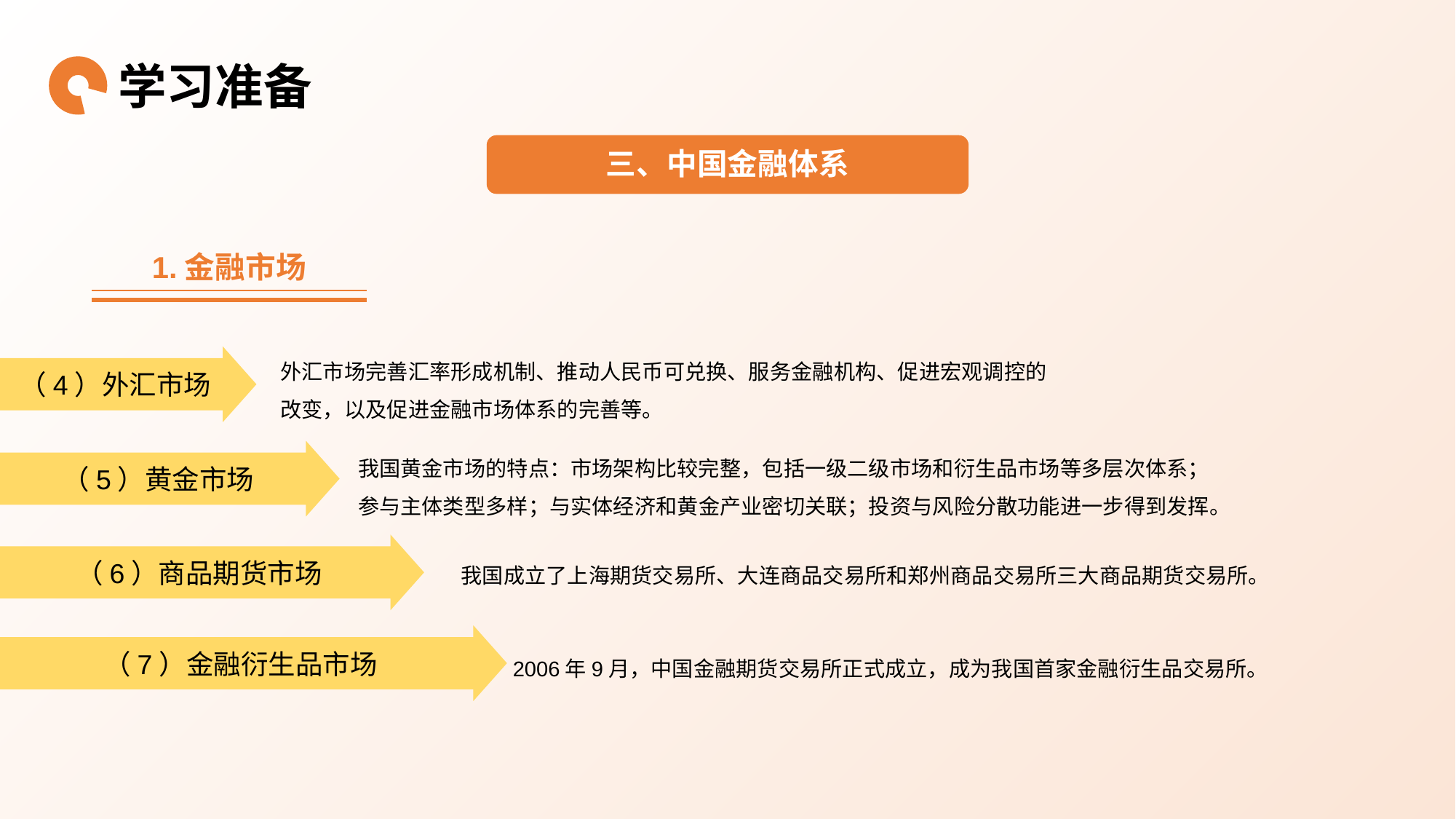

学习准备

三、中国金融体系
1.金融市场
外汇市场完善汇率形成机制、推动人民币可兑换、服务金融机构、促进宏观调控的改变，以及促进金融市场体系的完善等。
（4）外汇市场
（5）黄金市场
我国黄金市场的特点：市场架构比较完整，包括一级二级市场和衍生品市场等多层次体系；参与主体类型多样；与实体经济和黄金产业密切关联；投资与风险分散功能进一步得到发挥。
（6）商品期货市场
我国成立了上海期货交易所、大连商品交易所和郑州商品交易所三大商品期货交易所。
（7）金融衍生品市场
2006年9月，中国金融期货交易所正式成立，成为我国首家金融衍生品交易所。